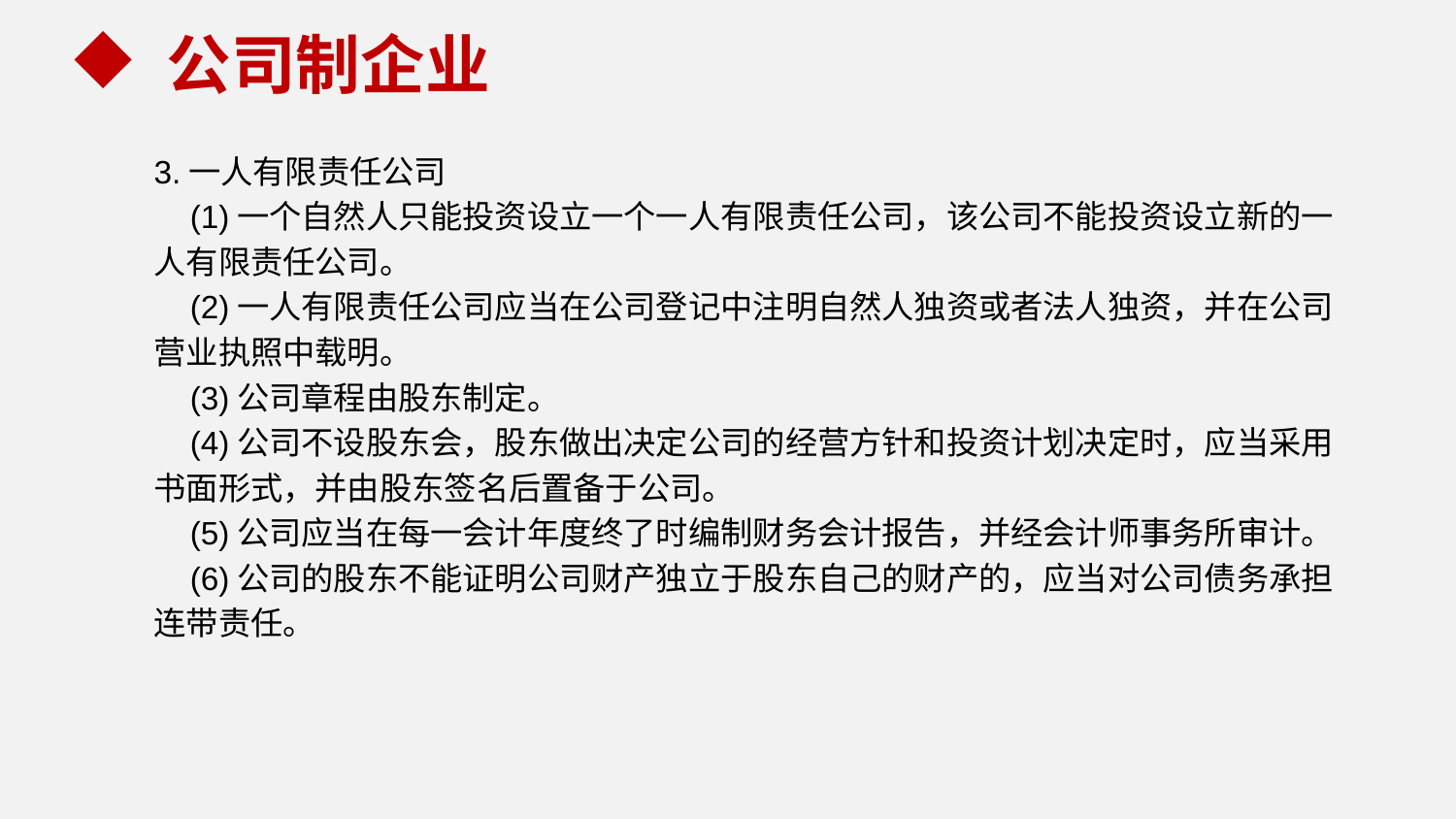

公司制企业
3.一人有限责任公司
    (1)一个自然人只能投资设立一个一人有限责任公司，该公司不能投资设立新的一
人有限责任公司。
    (2)一人有限责任公司应当在公司登记中注明自然人独资或者法人独资，并在公司
营业执照中载明。
    (3)公司章程由股东制定。
    (4)公司不设股东会，股东做出决定公司的经营方针和投资计划决定时，应当采用
书面形式，并由股东签名后置备于公司。
    (5)公司应当在每一会计年度终了时编制财务会计报告，并经会计师事务所审计。
    (6)公司的股东不能证明公司财产独立于股东自己的财产的，应当对公司债务承担
连带责任。